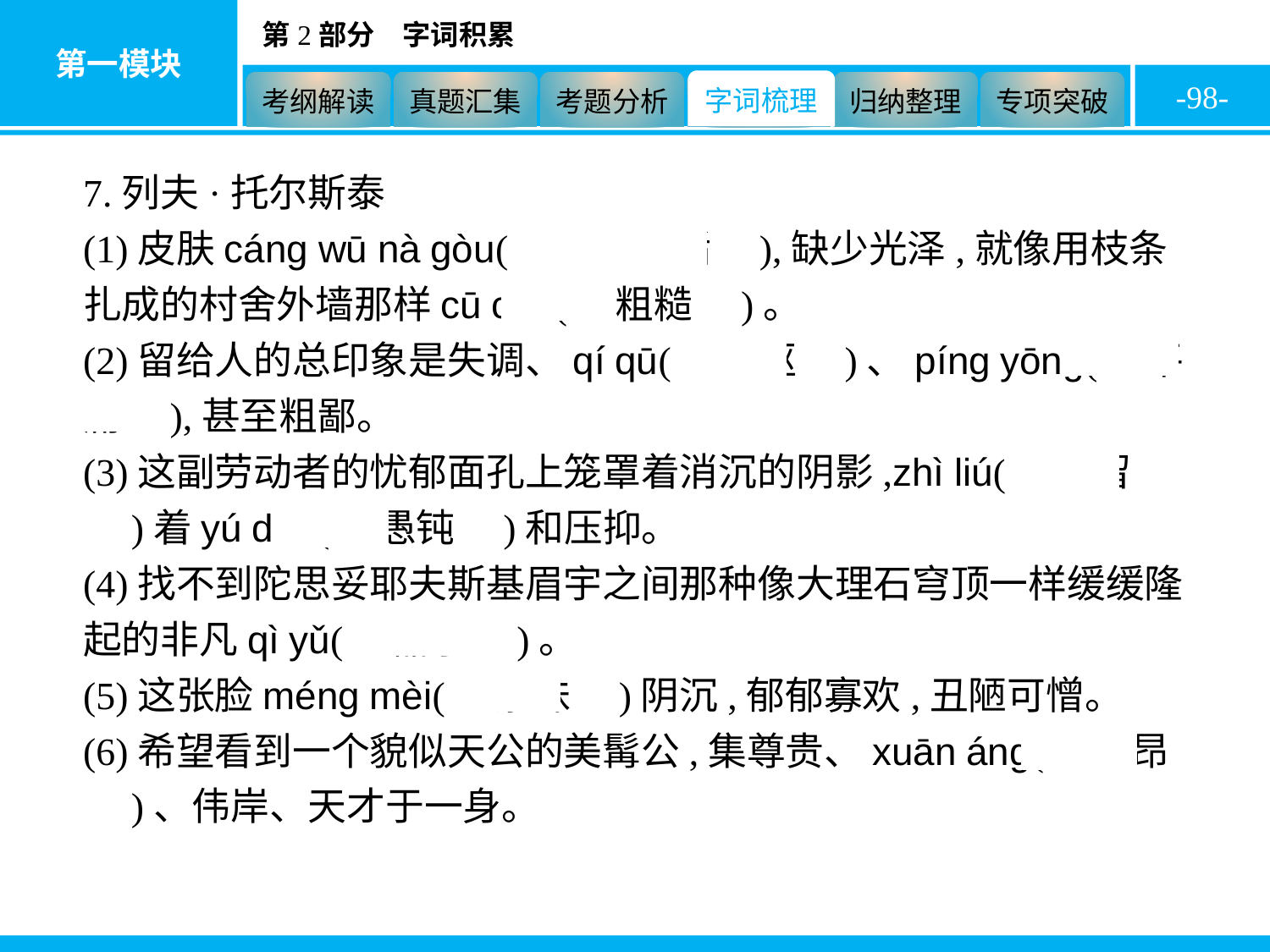

-98-
7.列夫·托尔斯泰
(1)皮肤cáng wū nà gòu(　藏污纳垢　),缺少光泽,就像用枝条扎成的村舍外墙那样cū cāo(　粗糙　)。
(2)留给人的总印象是失调、qí qū(　崎岖　)、píng yōng(　平庸　),甚至粗鄙。
(3)这副劳动者的忧郁面孔上笼罩着消沉的阴影,zhì liú(　滞留　)着yú dùn(　愚钝　)和压抑。
(4)找不到陀思妥耶夫斯基眉宇之间那种像大理石穹顶一样缓缓隆起的非凡qì yǔ(　器宇　)。
(5)这张脸méng mèi(　蒙昧　)阴沉,郁郁寡欢,丑陋可憎。
(6)希望看到一个貌似天公的美髯公,集尊贵、xuān áng(　轩昂　)、伟岸、天才于一身。